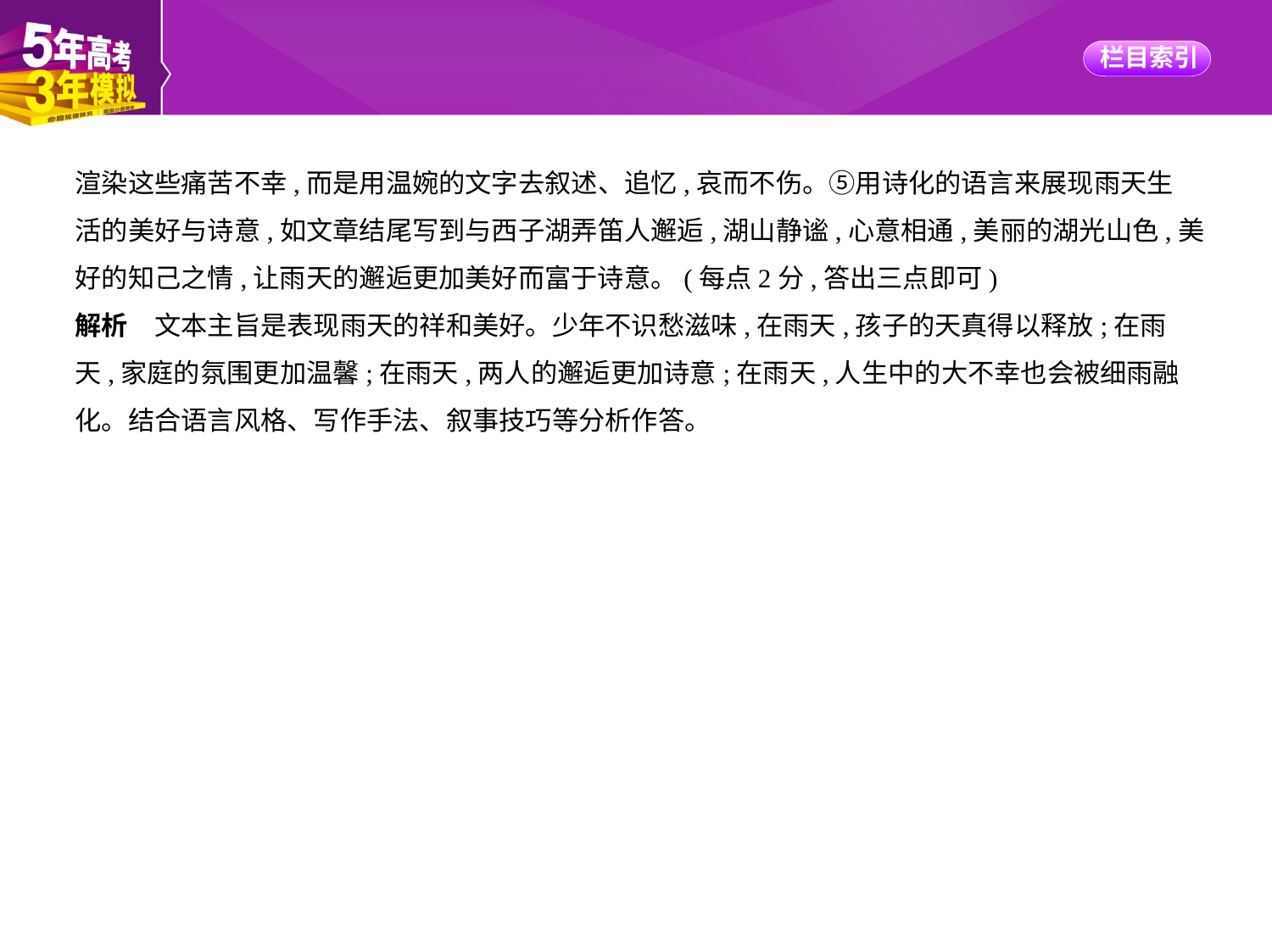

渲染这些痛苦不幸,而是用温婉的文字去叙述、追忆,哀而不伤。⑤用诗化的语言来展现雨天生
活的美好与诗意,如文章结尾写到与西子湖弄笛人邂逅,湖山静谧,心意相通,美丽的湖光山色,美
好的知己之情,让雨天的邂逅更加美好而富于诗意。(每点2分,答出三点即可)
解析　文本主旨是表现雨天的祥和美好。少年不识愁滋味,在雨天,孩子的天真得以释放;在雨
天,家庭的氛围更加温馨;在雨天,两人的邂逅更加诗意;在雨天,人生中的大不幸也会被细雨融
化。结合语言风格、写作手法、叙事技巧等分析作答。